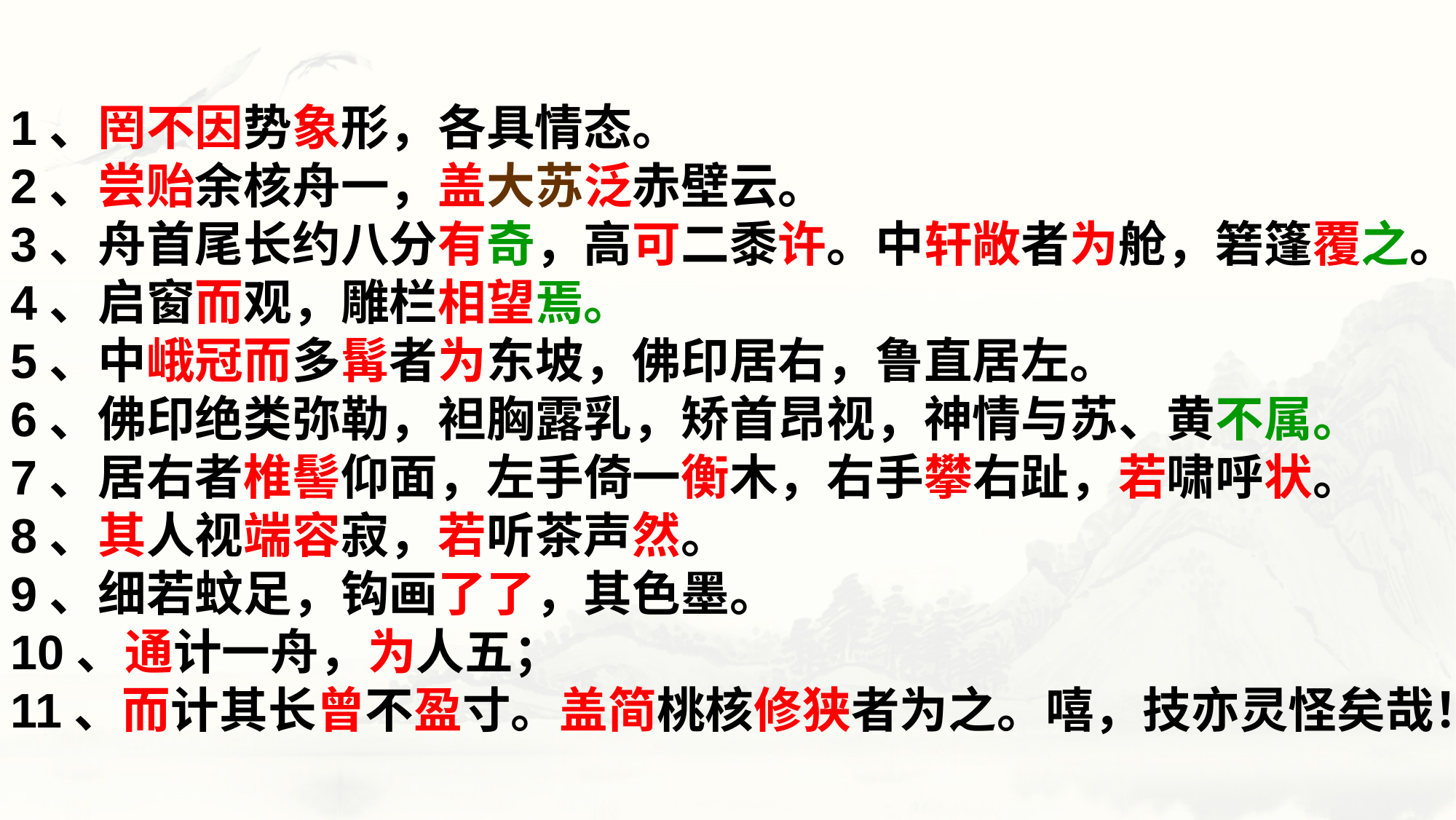

1、罔不因势象形，各具情态。
2、尝贻余核舟一，盖大苏泛赤壁云。
3、舟首尾长约八分有奇，高可二黍许。中轩敞者为舱，箬篷覆之。
4、启窗而观，雕栏相望焉。
5、中峨冠而多髯者为东坡，佛印居右，鲁直居左。
6、佛印绝类弥勒，袒胸露乳，矫首昂视，神情与苏、黄不属。
7、居右者椎髻仰面，左手倚一衡木，右手攀右趾，若啸呼状。
8、其人视端容寂，若听茶声然。
9、细若蚊足，钩画了了，其色墨。
10、通计一舟，为人五；
11、而计其长曾不盈寸。盖简桃核修狭者为之。嘻，技亦灵怪矣哉！